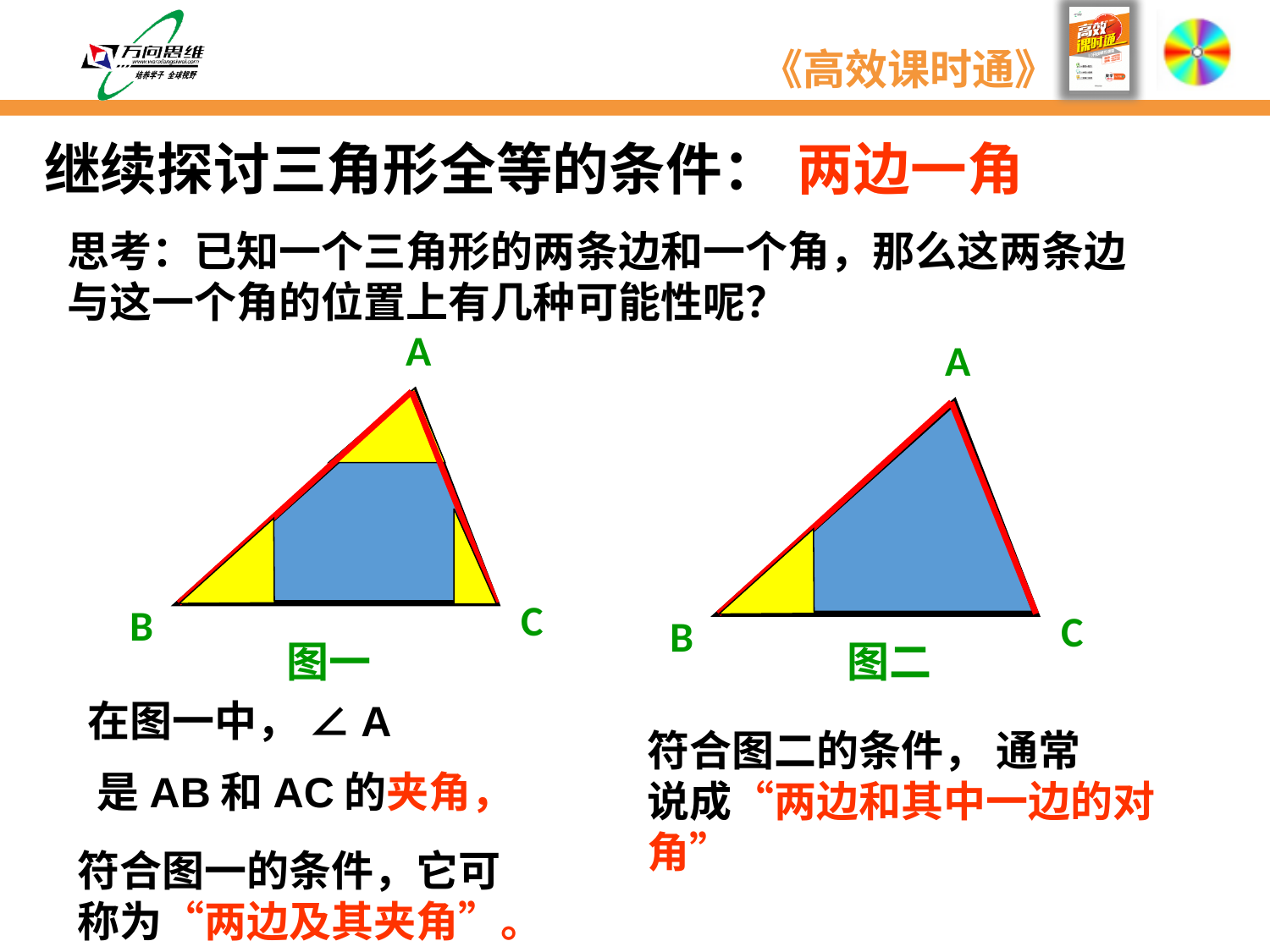

继续探讨三角形全等的条件：
两边一角
思考：已知一个三角形的两条边和一个角，那么这两条边
与这一个角的位置上有几种可能性呢？
A

C
B
A

C
B

图一
图二
在图一中， ∠A
符合图二的条件， 通常
说成“两边和其中一边的对角”
是AB和AC的夹角，
符合图一的条件，它可称为“两边及其夹角”。